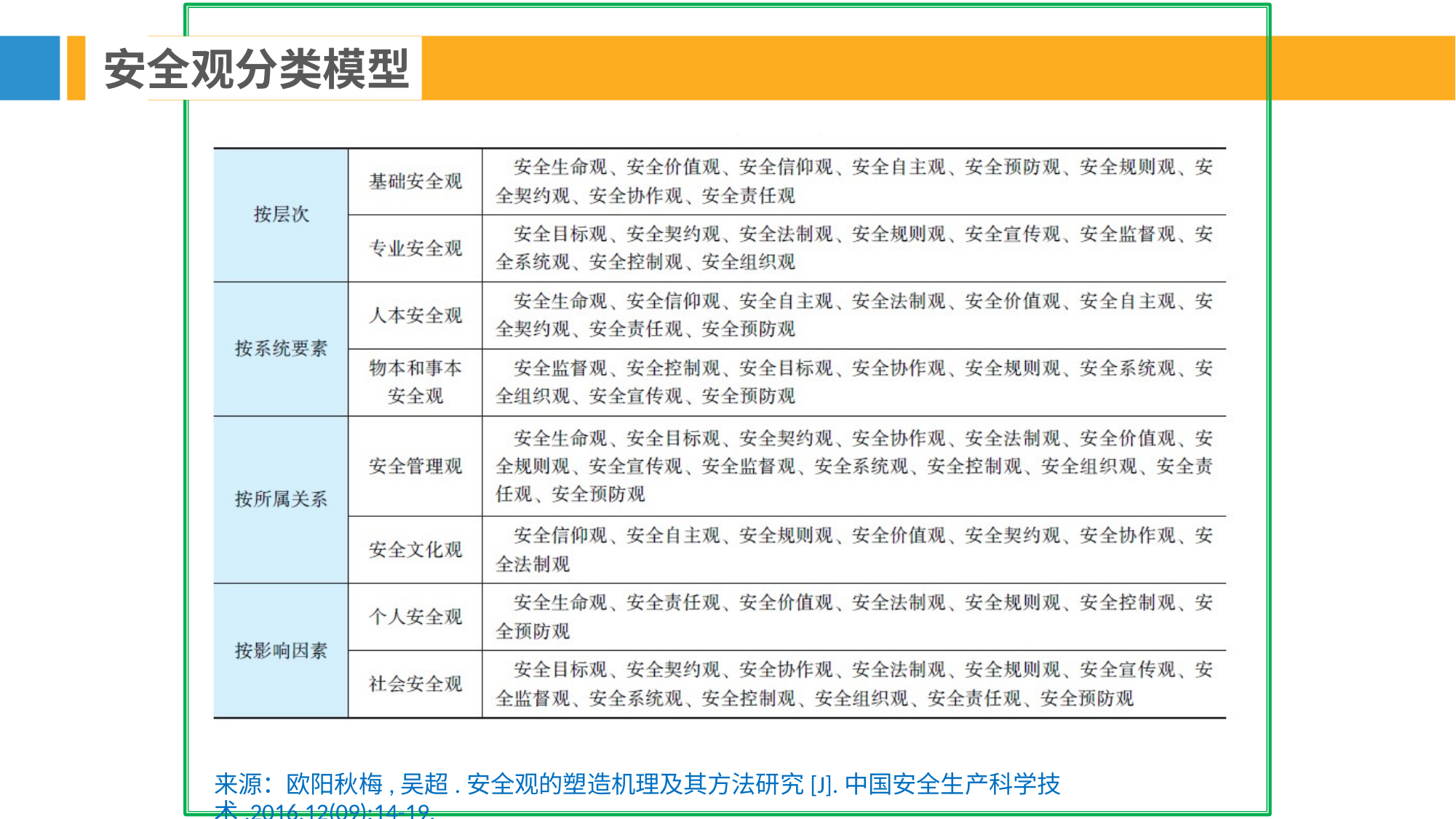

安全观分类模型

来源：欧阳秋梅,吴超.安全观的塑造机理及其方法研究[J].中国安全生产科学技术,2016,12(09):14-19.